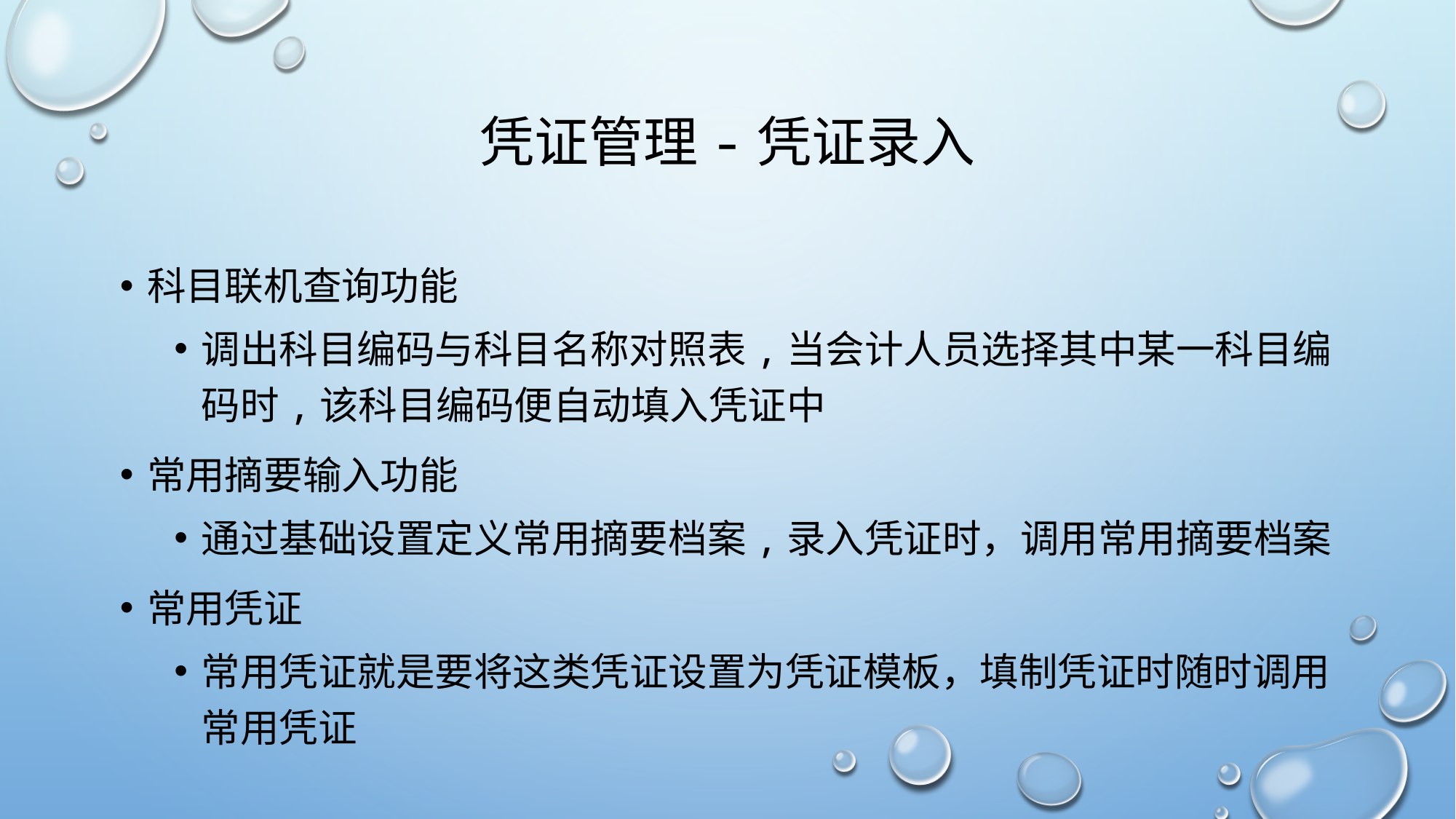

# 凭证管理-凭证录入
科目联机查询功能
调出科目编码与科目名称对照表,当会计人员选择其中某一科目编码时,该科目编码便自动填入凭证中
常用摘要输入功能
通过基础设置定义常用摘要档案,录入凭证时，调用常用摘要档案
常用凭证
常用凭证就是要将这类凭证设置为凭证模板，填制凭证时随时调用常用凭证